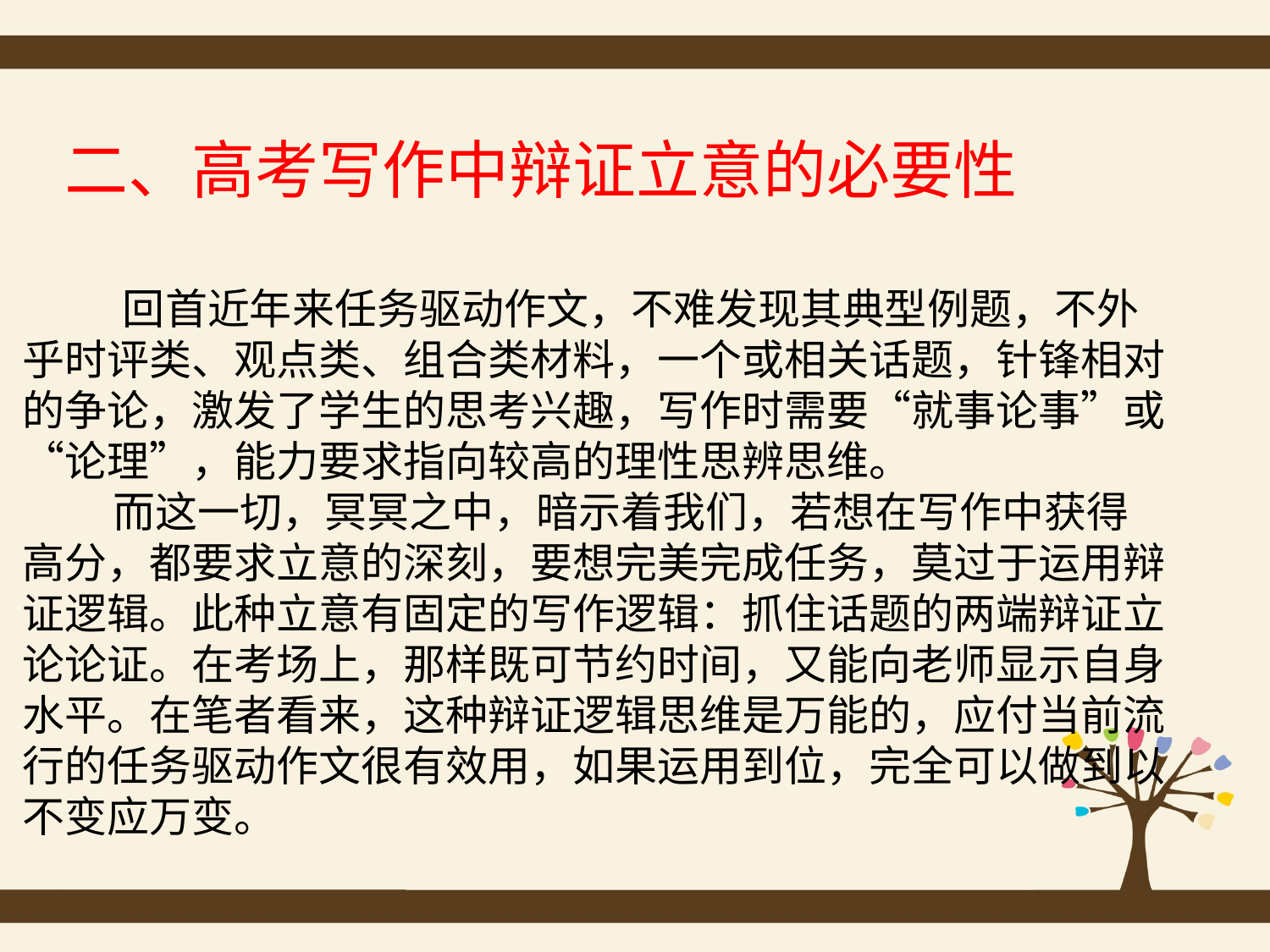

二、高考写作中辩证立意的必要性

     回首近年来任务驱动作文，不难发现其典型例题，不外乎时评类、观点类、组合类材料，一个或相关话题，针锋相对的争论，激发了学生的思考兴趣，写作时需要“就事论事”或“论理”，能力要求指向较高的理性思辨思维。
    而这一切，冥冥之中，暗示着我们，若想在写作中获得高分，都要求立意的深刻，要想完美完成任务，莫过于运用辩证逻辑。此种立意有固定的写作逻辑：抓住话题的两端辩证立论论证。在考场上，那样既可节约时间，又能向老师显示自身水平。在笔者看来，这种辩证逻辑思维是万能的，应付当前流行的任务驱动作文很有效用，如果运用到位，完全可以做到以不变应万变。